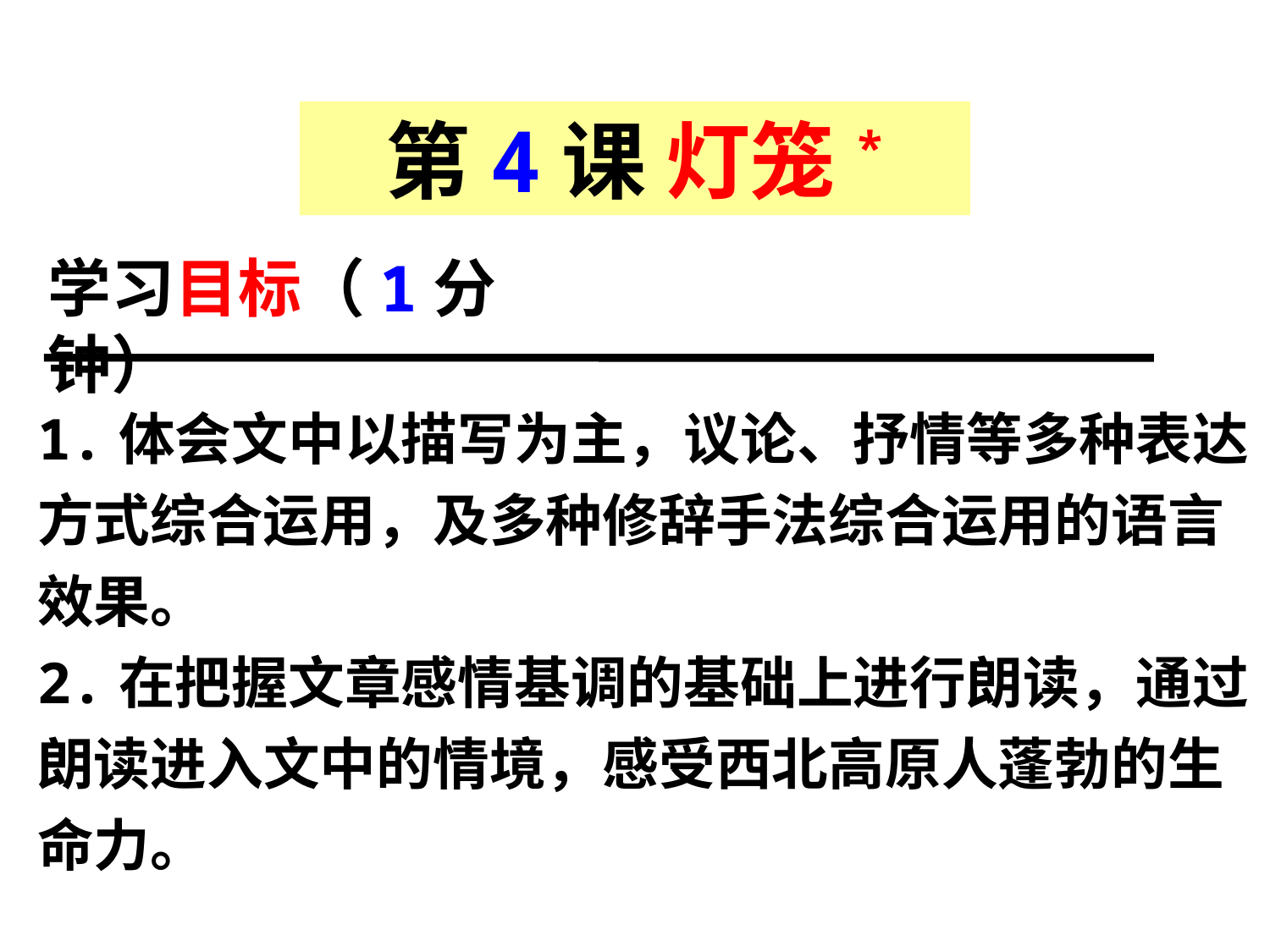

第4课 灯笼*
学习目标（1分钟）

1.体会文中以描写为主，议论、抒情等多种表达方式综合运用，及多种修辞手法综合运用的语言效果。
2.在把握文章感情基调的基础上进行朗读，通过朗读进入文中的情境，感受西北高原人蓬勃的生命力。